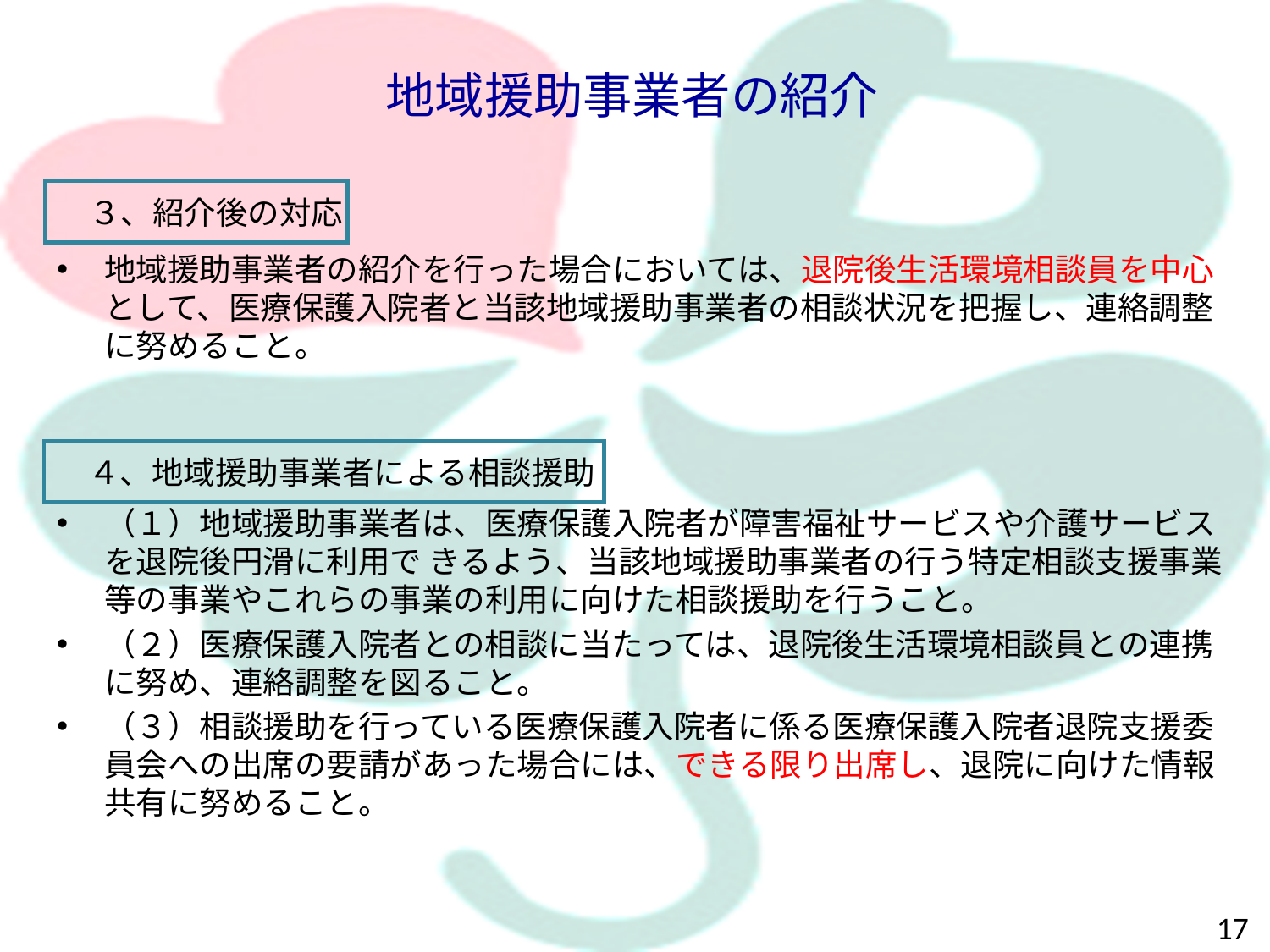

地域援助事業者の紹介

　３、紹介後の対応

地域援助事業者の紹介を行った場合においては、退院後生活環境相談員を中心として、医療保護入院者と当該地域援助事業者の相談状況を把握し、連絡調整に努めること。

（１）地域援助事業者は、医療保護入院者が障害福祉サービスや介護サービスを退院後円滑に利用で きるよう、当該地域援助事業者の行う特定相談支援事業等の事業やこれらの事業の利用に向けた相談援助を行うこと。
（２）医療保護入院者との相談に当たっては、退院後生活環境相談員との連携に努め、連絡調整を図ること。
（３）相談援助を行っている医療保護入院者に係る医療保護入院者退院支援委員会への出席の要請があった場合には、できる限り出席し、退院に向けた情報共有に努めること。
　４、地域援助事業者による相談援助
17